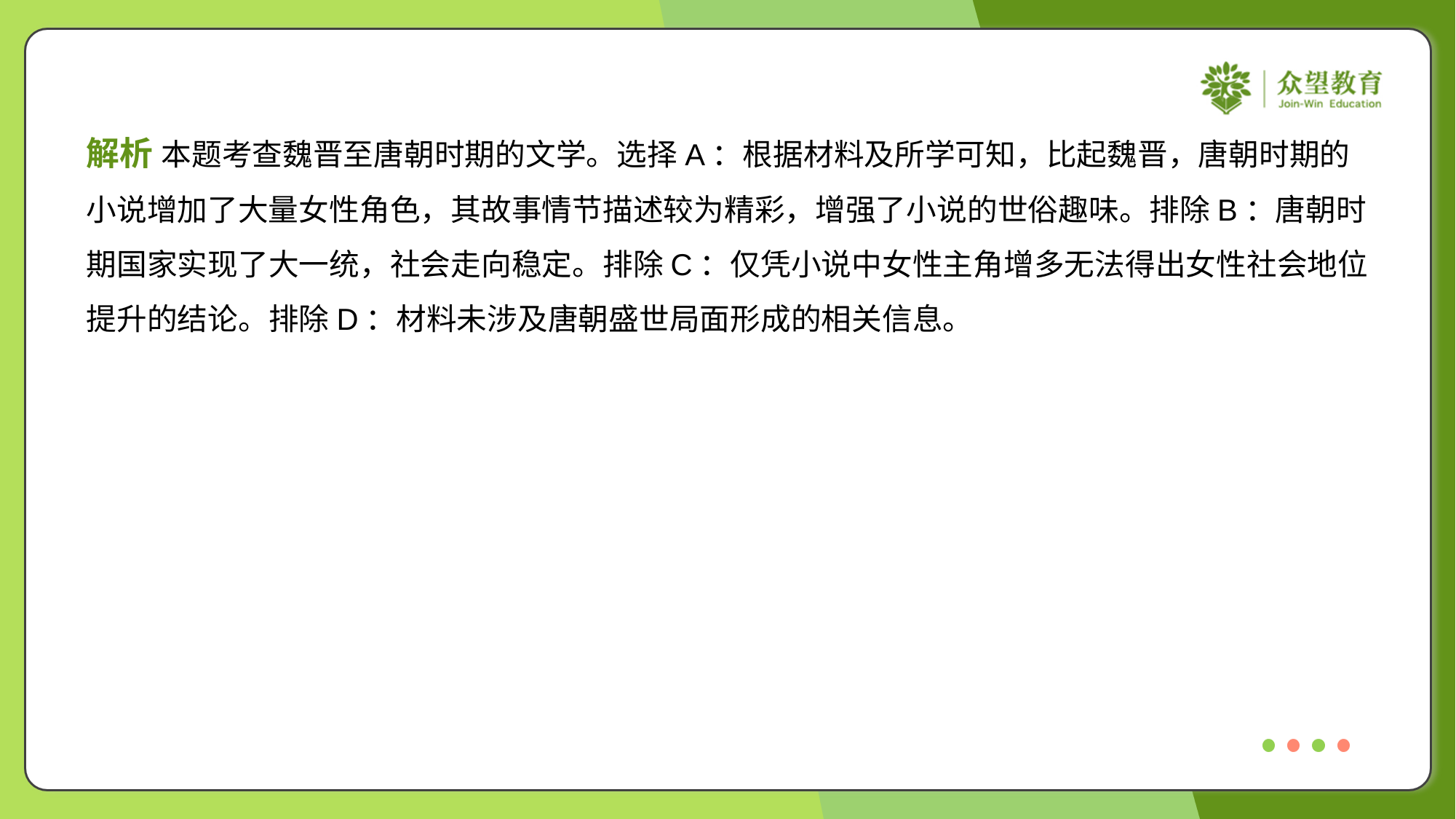

解析 本题考查魏晋至唐朝时期的文学。选择A：根据材料及所学可知，比起魏晋，唐朝时期的
小说增加了大量女性角色，其故事情节描述较为精彩，增强了小说的世俗趣味。排除B：唐朝时
期国家实现了大一统，社会走向稳定。排除C：仅凭小说中女性主角增多无法得出女性社会地位
提升的结论。排除D：材料未涉及唐朝盛世局面形成的相关信息。